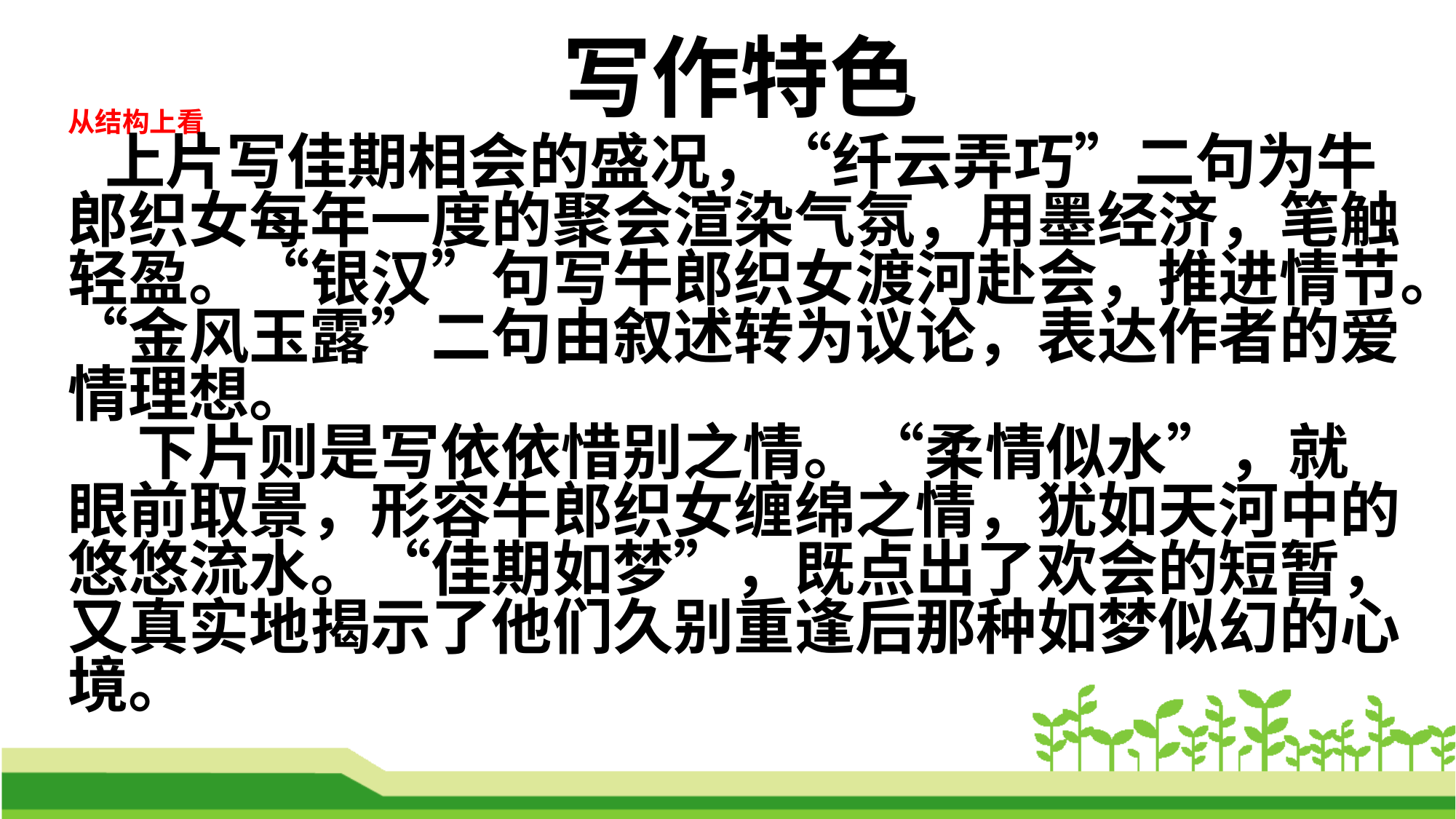

# 写作特色
从结构上看
     上片写佳期相会的盛况，“纤云弄巧”二句为牛郎织女每年一度的聚会渲染气氛，用墨经济，笔触轻盈。“银汉”句写牛郎织女渡河赴会，推进情节。“金风玉露”二句由叙述转为议论，表达作者的爱情理想。
    下片则是写依依惜别之情。“柔情似水”，就眼前取景，形容牛郎织女缠绵之情，犹如天河中的悠悠流水。“佳期如梦”，既点出了欢会的短暂，又真实地揭示了他们久别重逢后那种如梦似幻的心境。